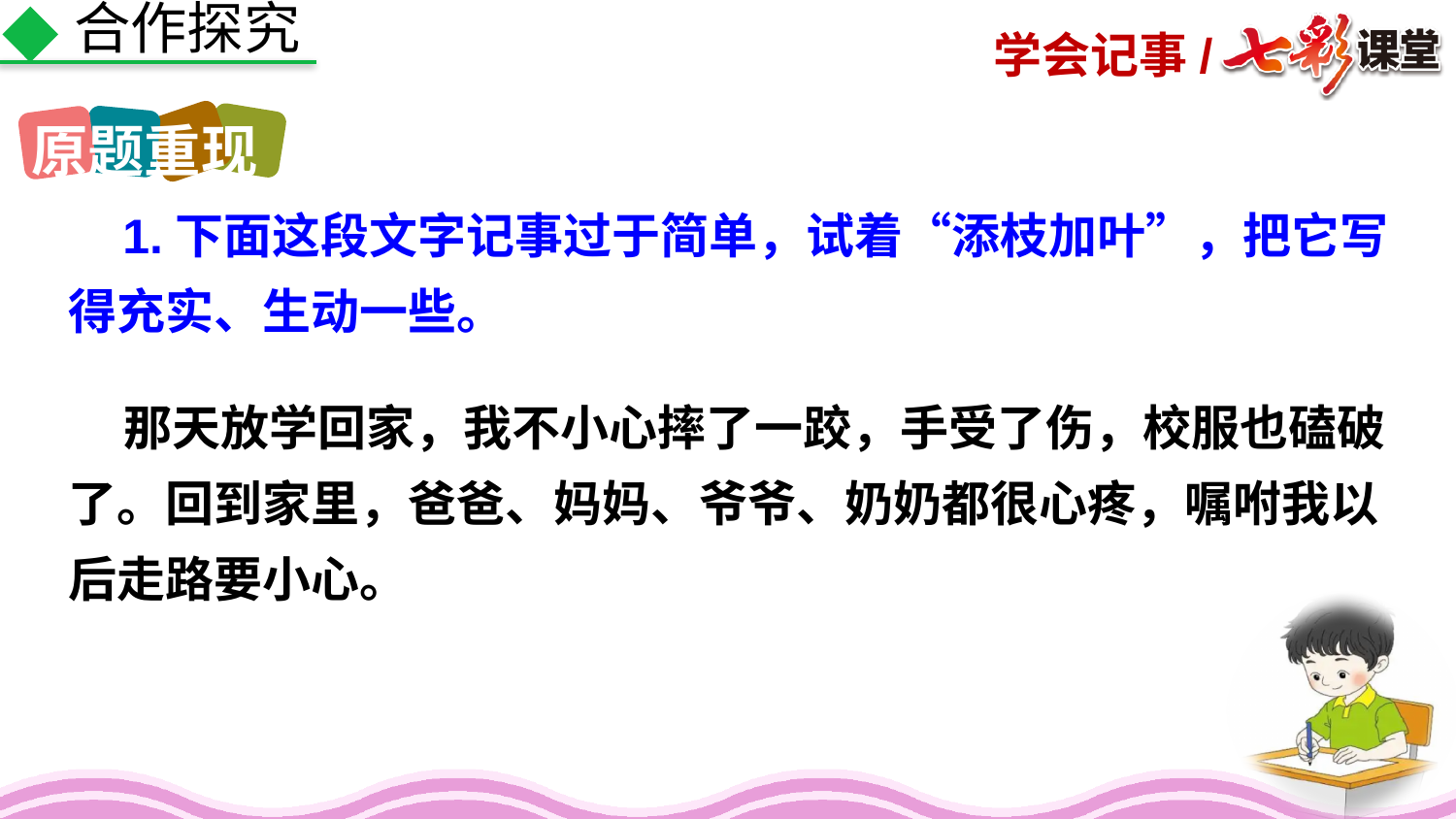

合作探究

原题重现

    1.下面这段文字记事过于简单，试着“添枝加叶”，把它写得充实、生动一些。
    那天放学回家，我不小心摔了一跤，手受了伤，校服也磕破了。回到家里，爸爸、妈妈、爷爷、奶奶都很心疼，嘱咐我以后走路要小心。